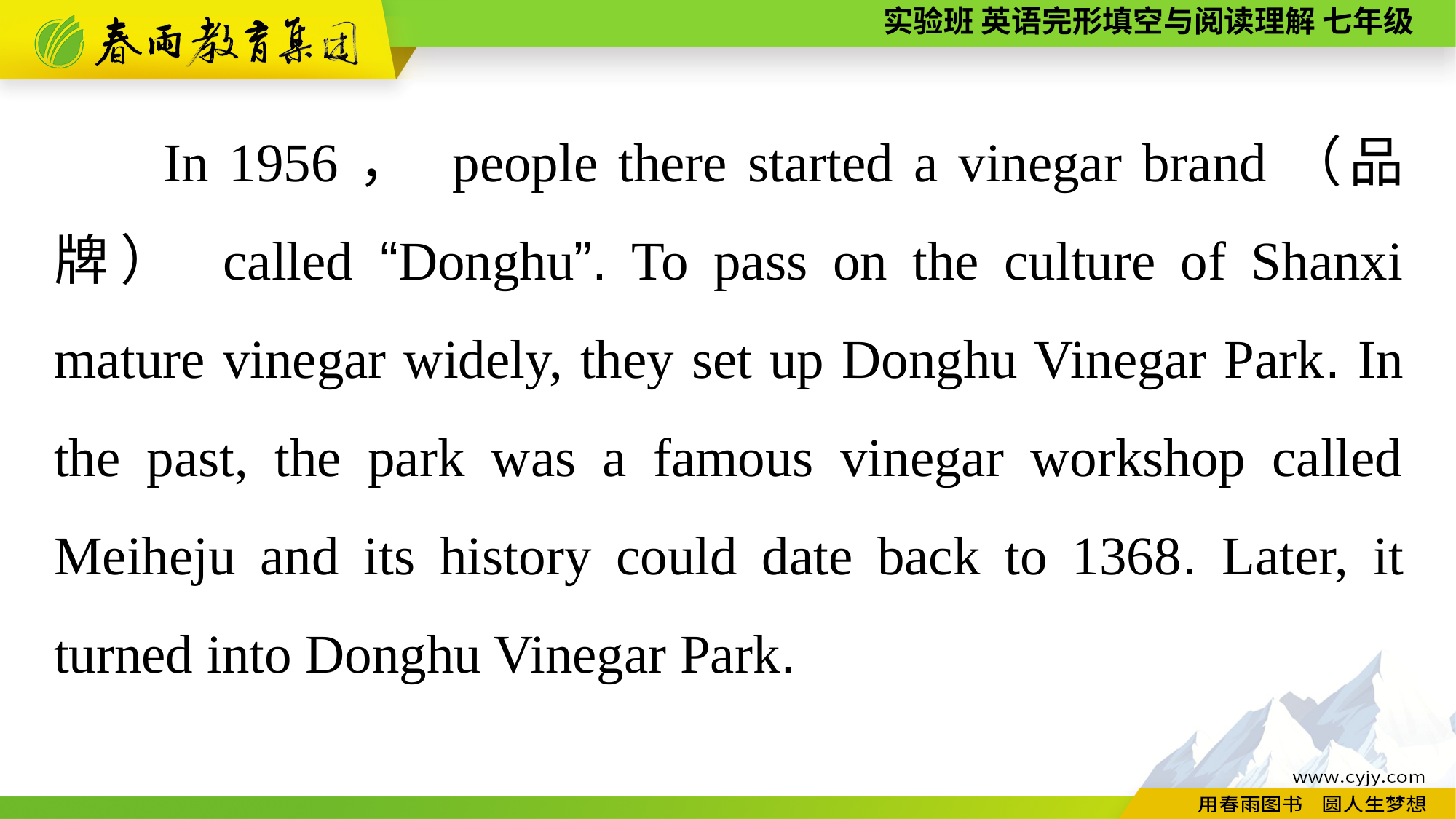

In 1956， people there started a vinegar brand（品牌） called “Donghu”. To pass on the culture of Shanxi mature vinegar widely, they set up Donghu Vinegar Park. In the past, the park was a famous vinegar workshop called Meiheju and its history could date back to 1368. Later, it turned into Donghu Vinegar Park.